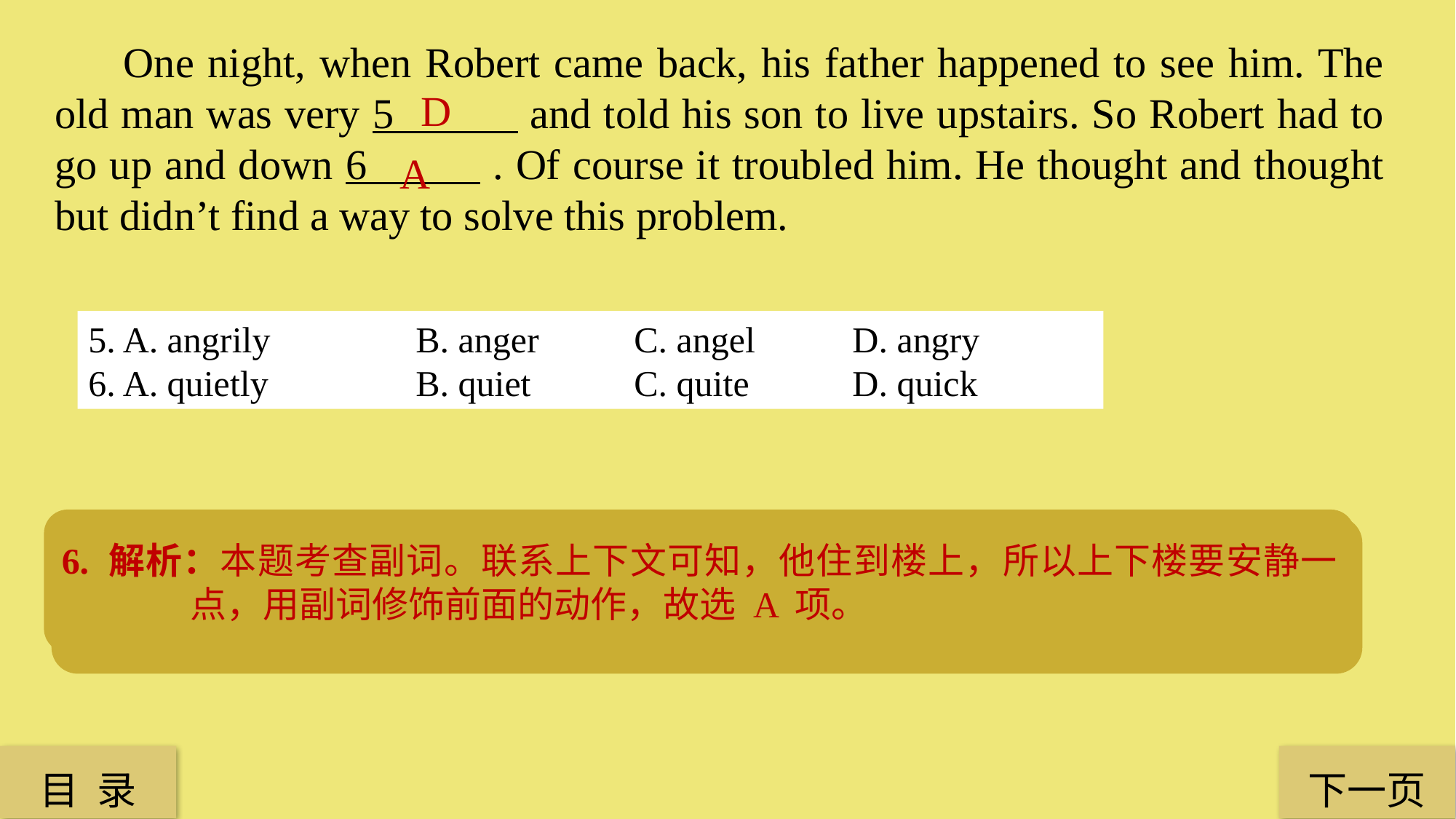

One night, when Robert came back, his father happened to see him. The old man was very 5           and told his son to live upstairs. So Robert had to go up and down 6          . Of course it troubled him. He thought and thought but didn’t find a way to solve this problem.
D
A
5. A. angrily 		B. anger 	C. angel 	D. angry
6. A. quietly 		B. quiet 	C. quite 	D. quick
6. 解析：本题考查副词。联系上下文可知，他住到楼上，所以上下楼要安静一点，用副词修饰前面的动作，故选 A 项。
5. 解析：本题考查形容词。联系上下文，他的父亲很生气，D 项 angry 为形容词，句子构成系表结构，故选 D 项。